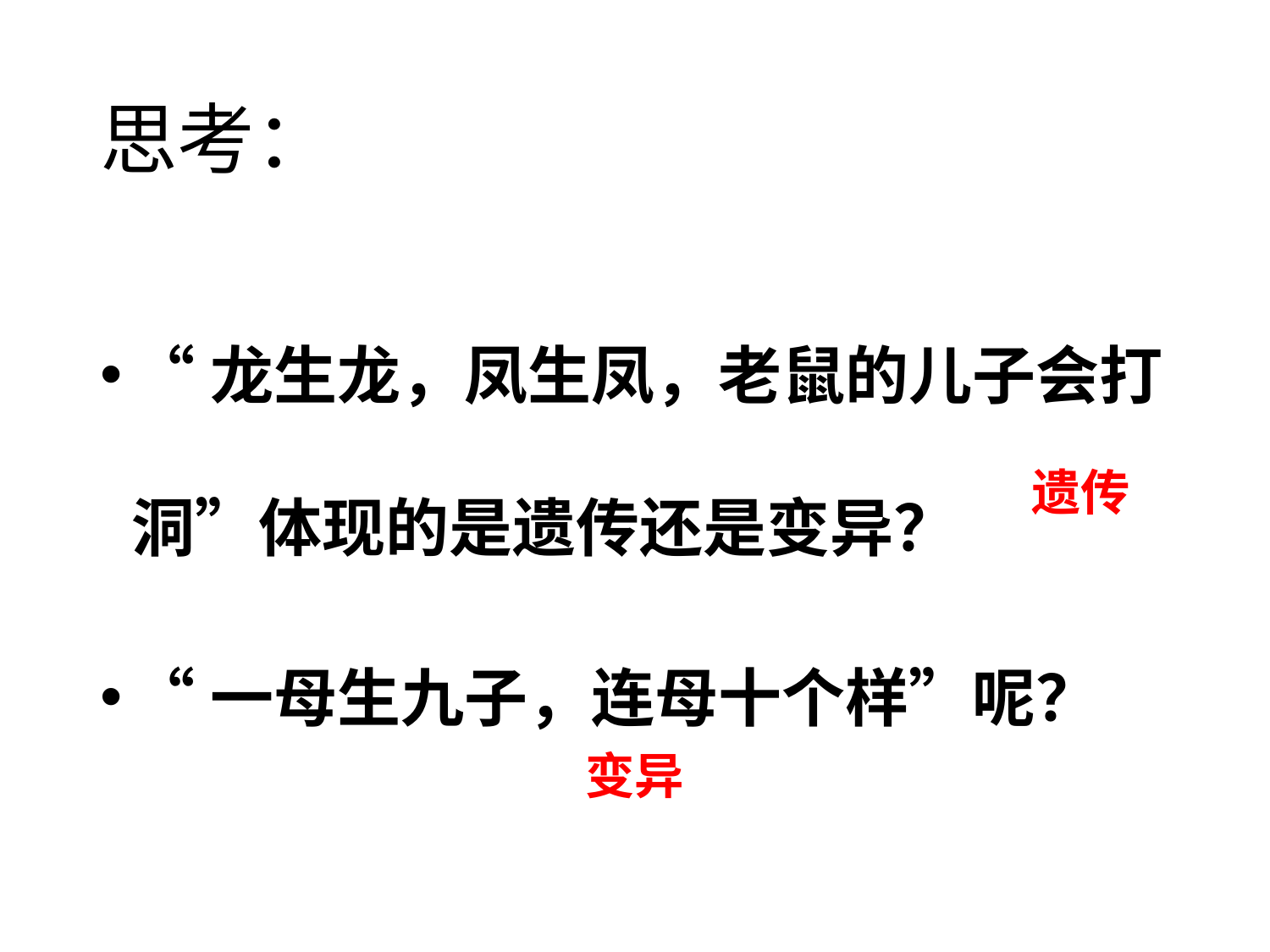

# 思考：
“龙生龙，凤生凤，老鼠的儿子会打洞”体现的是遗传还是变异？
“一母生九子，连母十个样”呢？
遗传
变异